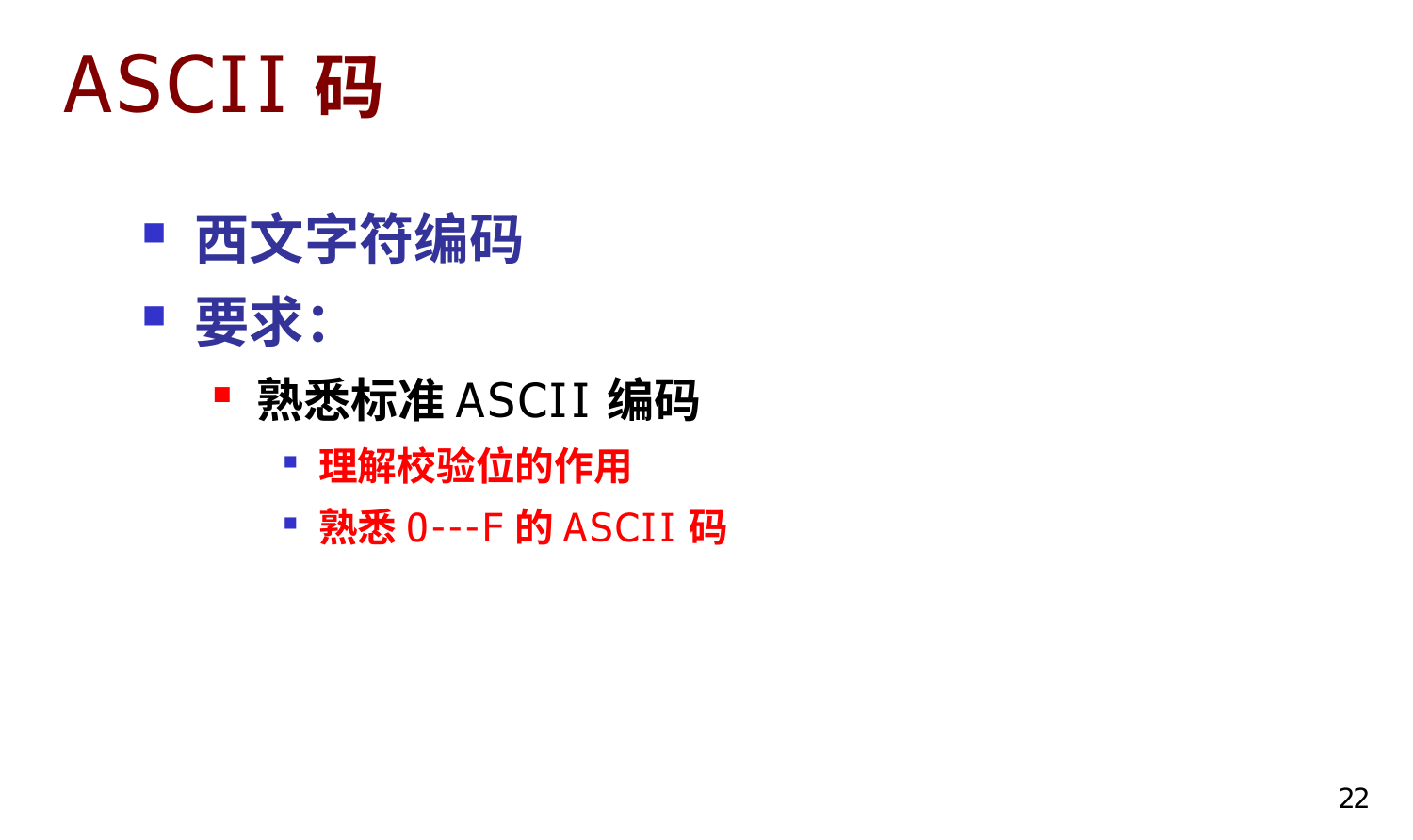

# ASCII码
西文字符编码
要求：
熟悉标准ASCII编码
理解校验位的作用
熟悉0---F的ASCII码
22